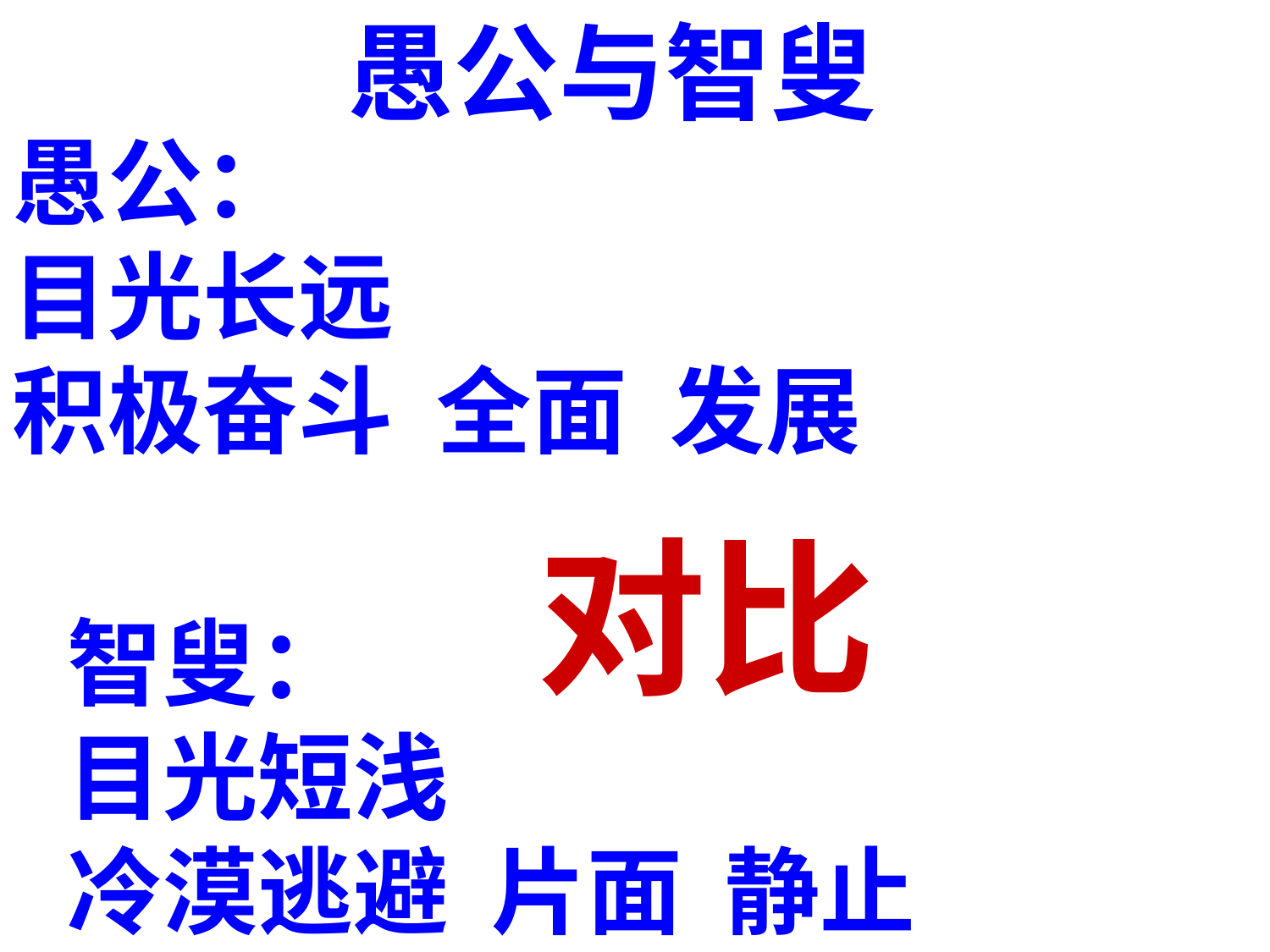

愚公与智叟
愚公：
目光长远
积极奋斗  全面  发展

对比
智叟：
目光短浅
冷漠逃避  片面  静止